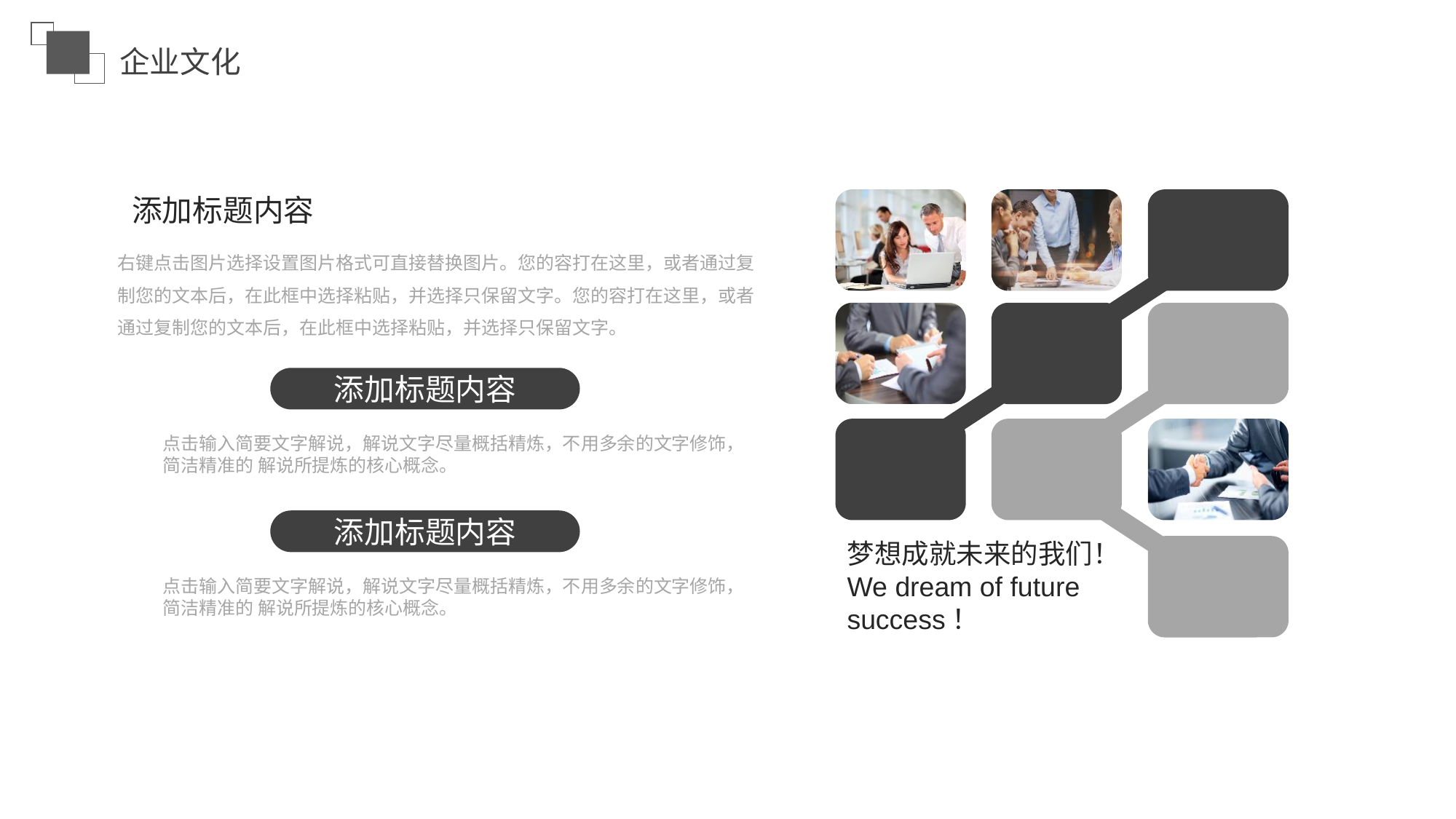

企业文化

 添加标题内容
右键点击图片选择设置图片格式可直接替换图片。您的容打在这里，或者通过复制您的文本后，在此框中选择粘贴，并选择只保留文字。您的容打在这里，或者通过复制您的文本后，在此框中选择粘贴，并选择只保留文字。

添加标题内容

点击输入简要文字解说，解说文字尽量概括精炼，不用多余的文字修饰，简洁精准的 解说所提炼的核心概念。

添加标题内容
梦想成就未来的我们！
We dream of future
success！
点击输入简要文字解说，解说文字尽量概括精炼，不用多余的文字修饰，简洁精准的 解说所提炼的核心概念。